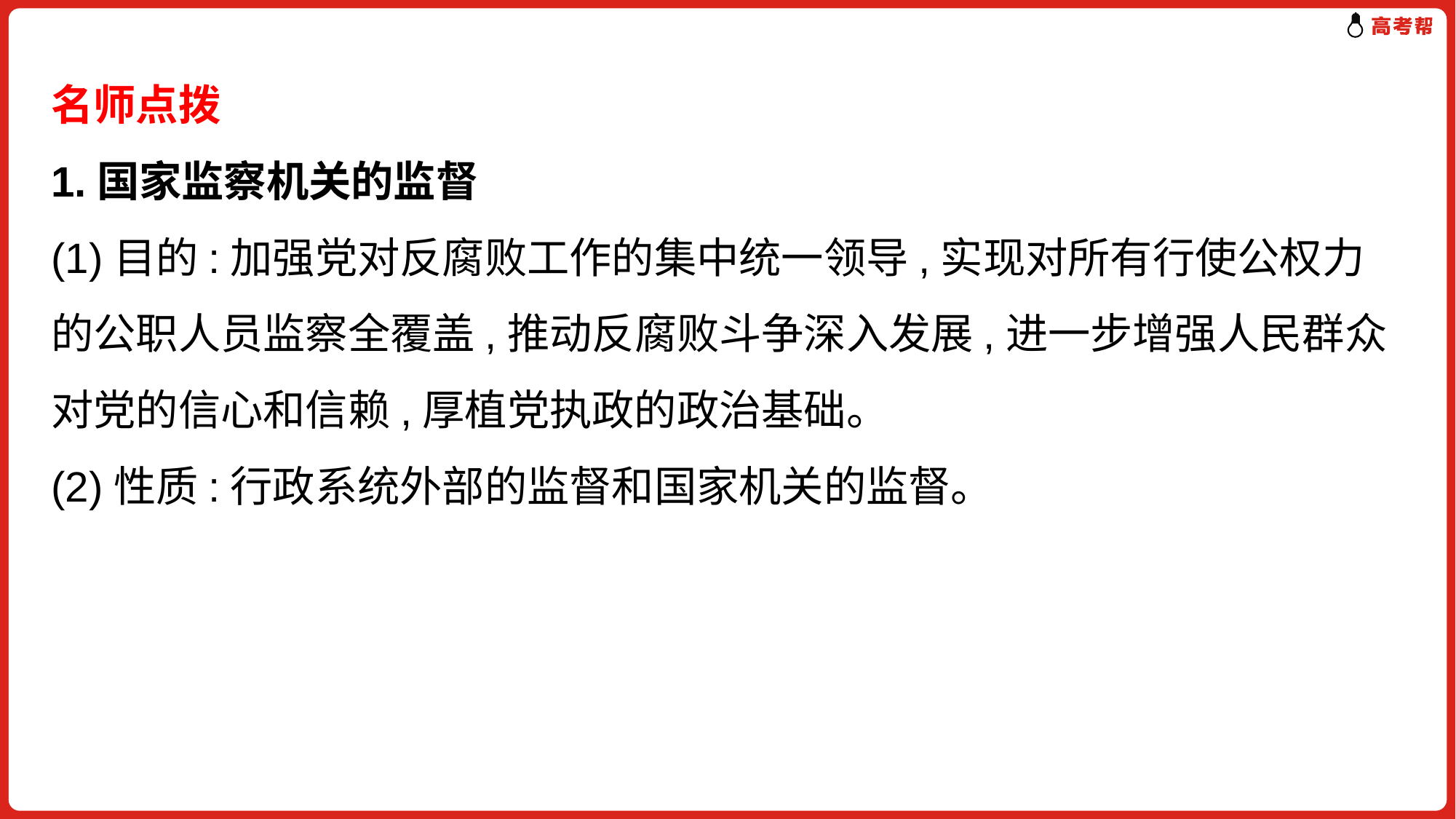

# 名师点拨 1.国家监察机关的监督 (1)目的:加强党对反腐败工作的集中统一领导,实现对所有行使公权力的公职人员监察全覆盖,推动反腐败斗争深入发展,进一步增强人民群众对党的信心和信赖,厚植党执政的政治基础。 (2)性质:行政系统外部的监督和国家机关的监督。